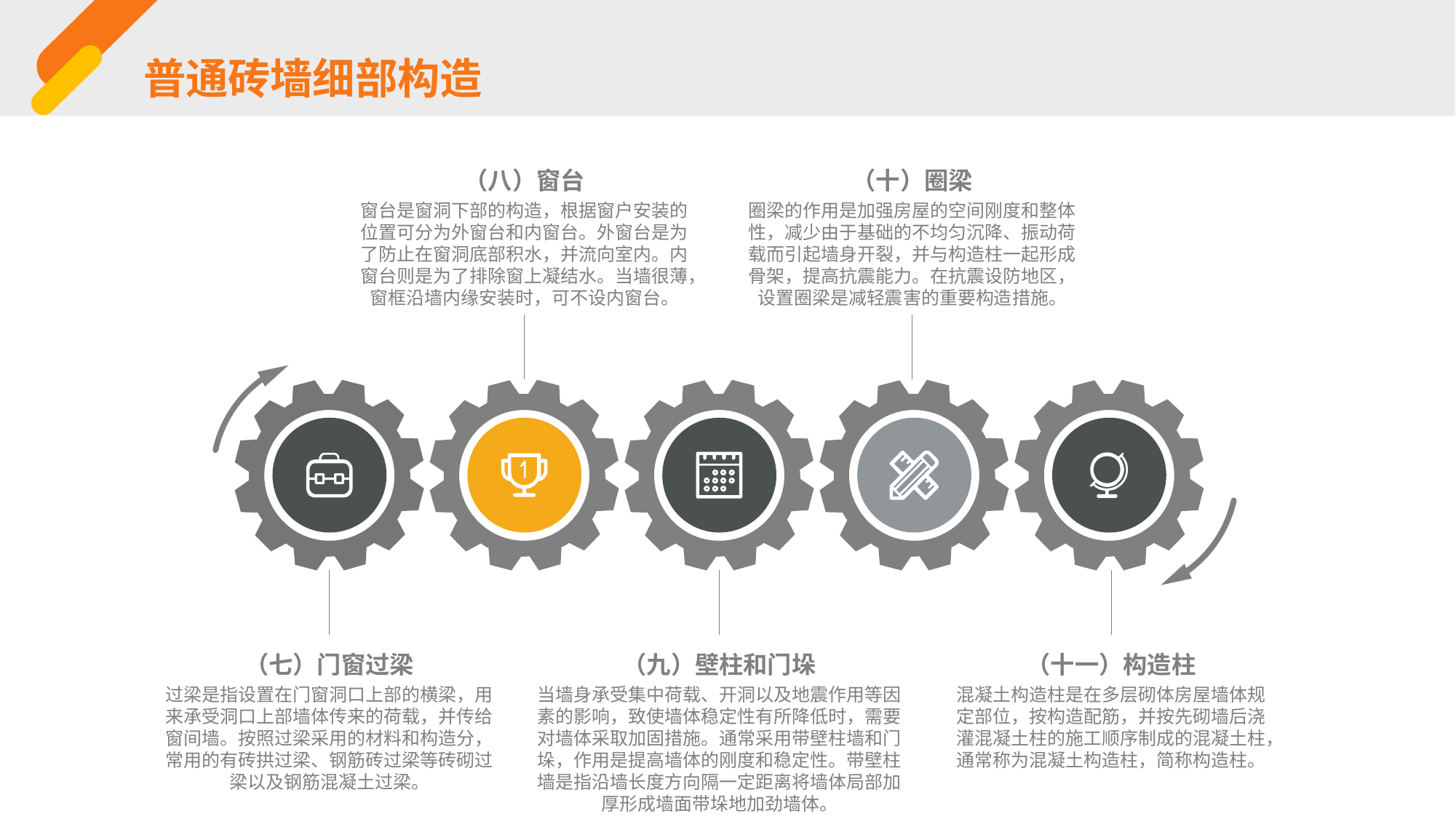

普通砖墙细部构造
（八）窗台
窗台是窗洞下部的构造，根据窗户安装的位置可分为外窗台和内窗台。外窗台是为了防止在窗洞底部积水，并流向室内。内窗台则是为了排除窗上凝结水。当墙很薄，窗框沿墙内缘安装时，可不设内窗台。
（十）圈梁
圈梁的作用是加强房屋的空间刚度和整体性，减少由于基础的不均匀沉降、振动荷载而引起墙身开裂，并与构造柱一起形成骨架，提高抗震能力。在抗震设防地区，设置圈梁是减轻震害的重要构造措施。

（七）门窗过梁
过梁是指设置在门窗洞口上部的横梁，用来承受洞口上部墙体传来的荷载，并传给窗间墙。按照过梁采用的材料和构造分，常用的有砖拱过梁、钢筋砖过梁等砖砌过梁以及钢筋混凝土过梁。
（九）壁柱和门垛
当墙身承受集中荷载、开洞以及地震作用等因素的影响，致使墙体稳定性有所降低时，需要对墙体采取加固措施。通常采用带壁柱墙和门垛，作用是提高墙体的刚度和稳定性。带壁柱墙是指沿墙长度方向隔一定距离将墙体局部加厚形成墙面带垛地加劲墙体。
（十一）构造柱
混凝土构造柱是在多层砌体房屋墙体规定部位，按构造配筋，并按先砌墙后浇灌混凝土柱的施工顺序制成的混凝土柱，通常称为混凝土构造柱，简称构造柱。